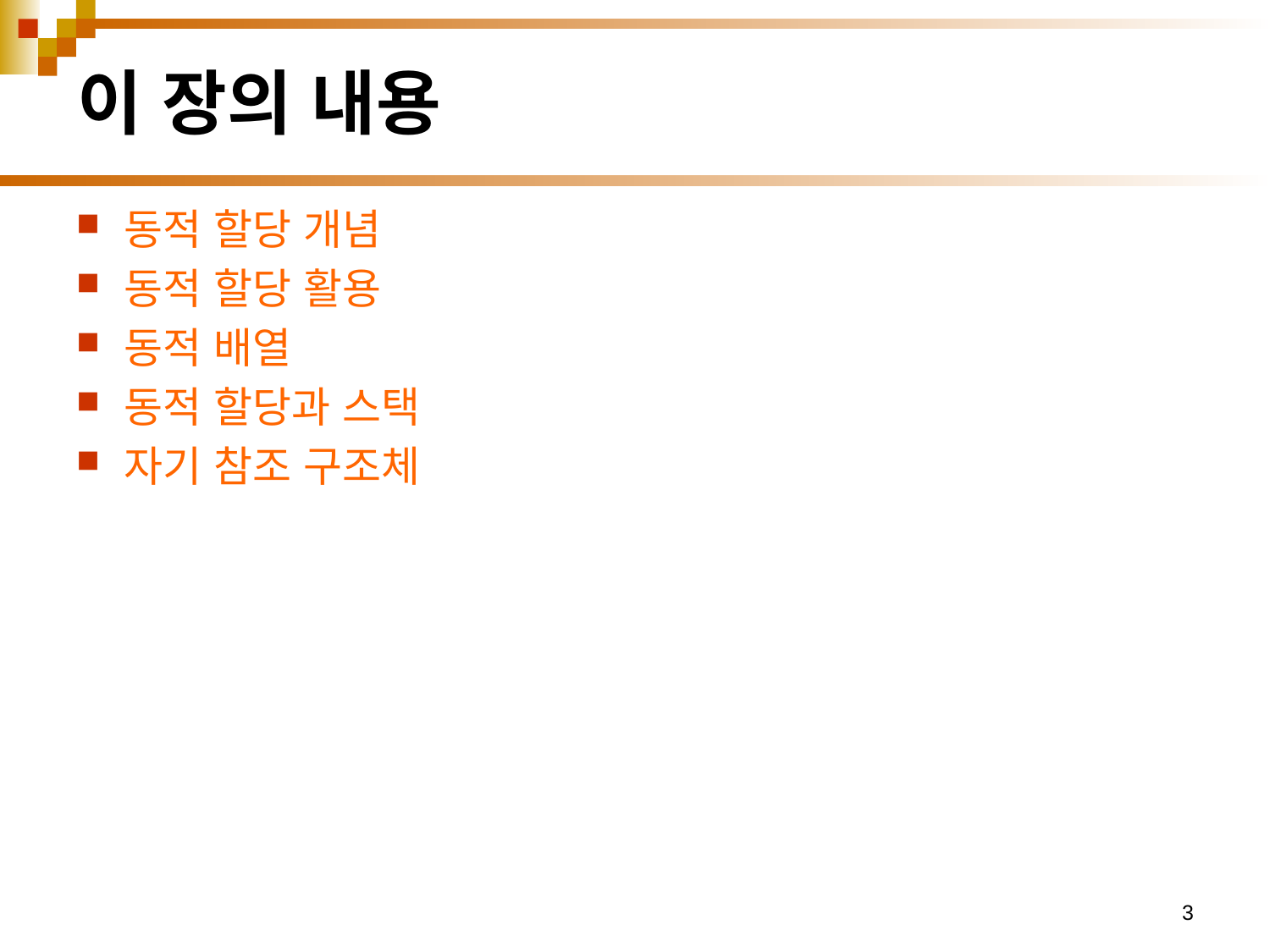

# 이 장의 내용
동적 할당 개념
동적 할당 활용
동적 배열
동적 할당과 스택
자기 참조 구조체
3